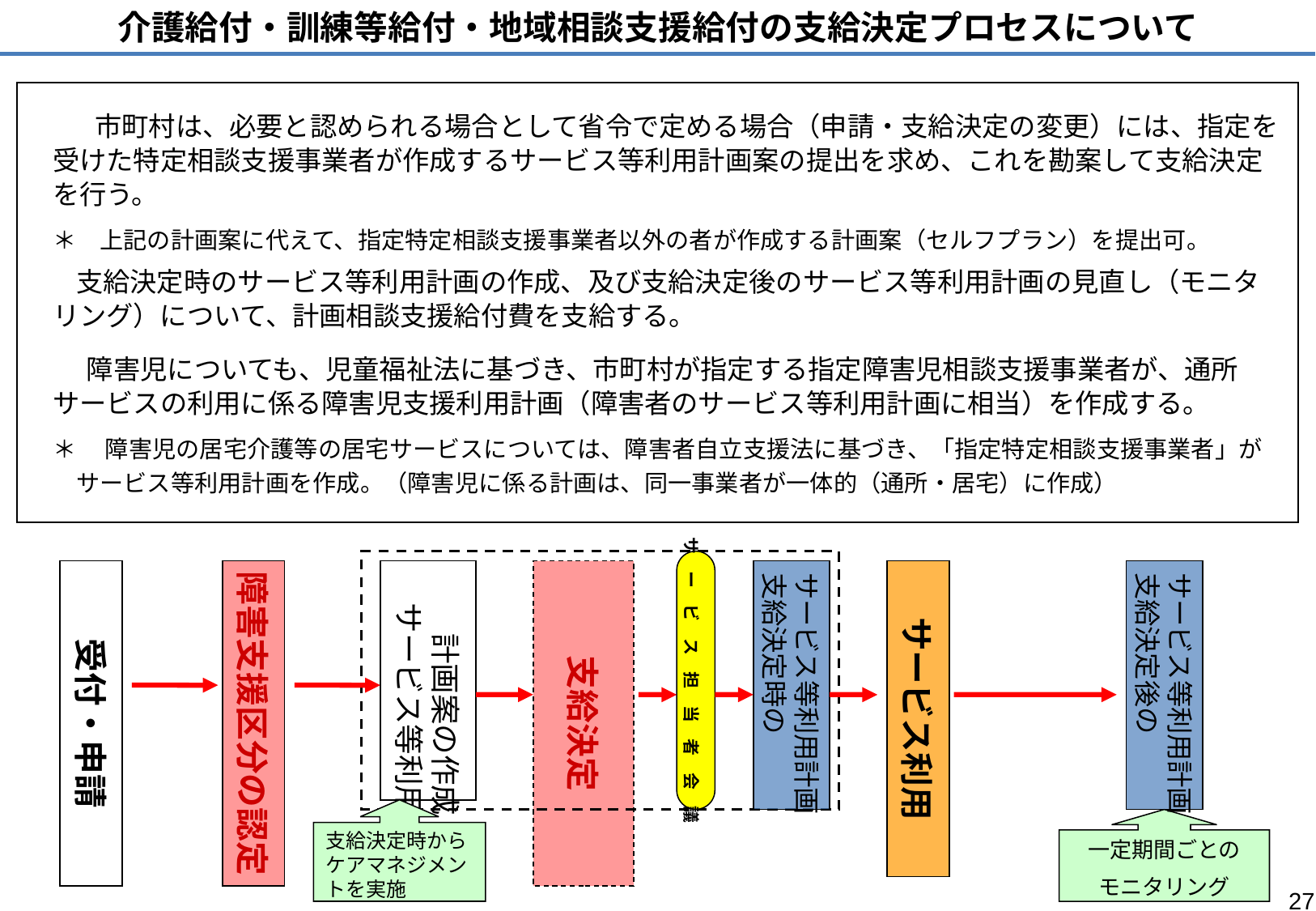

介護給付・訓練等給付・地域相談支援給付の支給決定プロセスについて
　 　 市町村は、必要と認められる場合として省令で定める場合（申請・支給決定の変更）には、指定を受けた特定相談支援事業者が作成するサービス等利用計画案の提出を求め、これを勘案して支給決定を行う。
＊　上記の計画案に代えて、指定特定相談支援事業者以外の者が作成する計画案（セルフプラン）を提出可。
支給決定時のサービス等利用計画の作成、及び支給決定後のサービス等利用計画の見直し（モニタリング）について、計画相談支援給付費を支給する。
    　障害児についても、児童福祉法に基づき、市町村が指定する指定障害児相談支援事業者が、通所サービスの利用に係る障害児支援利用計画（障害者のサービス等利用計画に相当）を作成する。
＊ 　障害児の居宅介護等の居宅サービスについては、障害者自立支援法に基づき、「指定特定相談支援事業者」がサービス等利用計画を作成。（障害児に係る計画は、同一事業者が一体的（通所・居宅）に作成）

サ　ー　ビ　ス　担　当　者　会　議
サービス等利用計画
支給決定時の
サービス等利用計画
支給決定後の
受付・申請
障害支援区分の認定

　　計画案の作成
　サービス等利用

支給決定
サービス利用

支給決定時からケアマネジメントを実施
一定期間ごとの
モニタリング
27